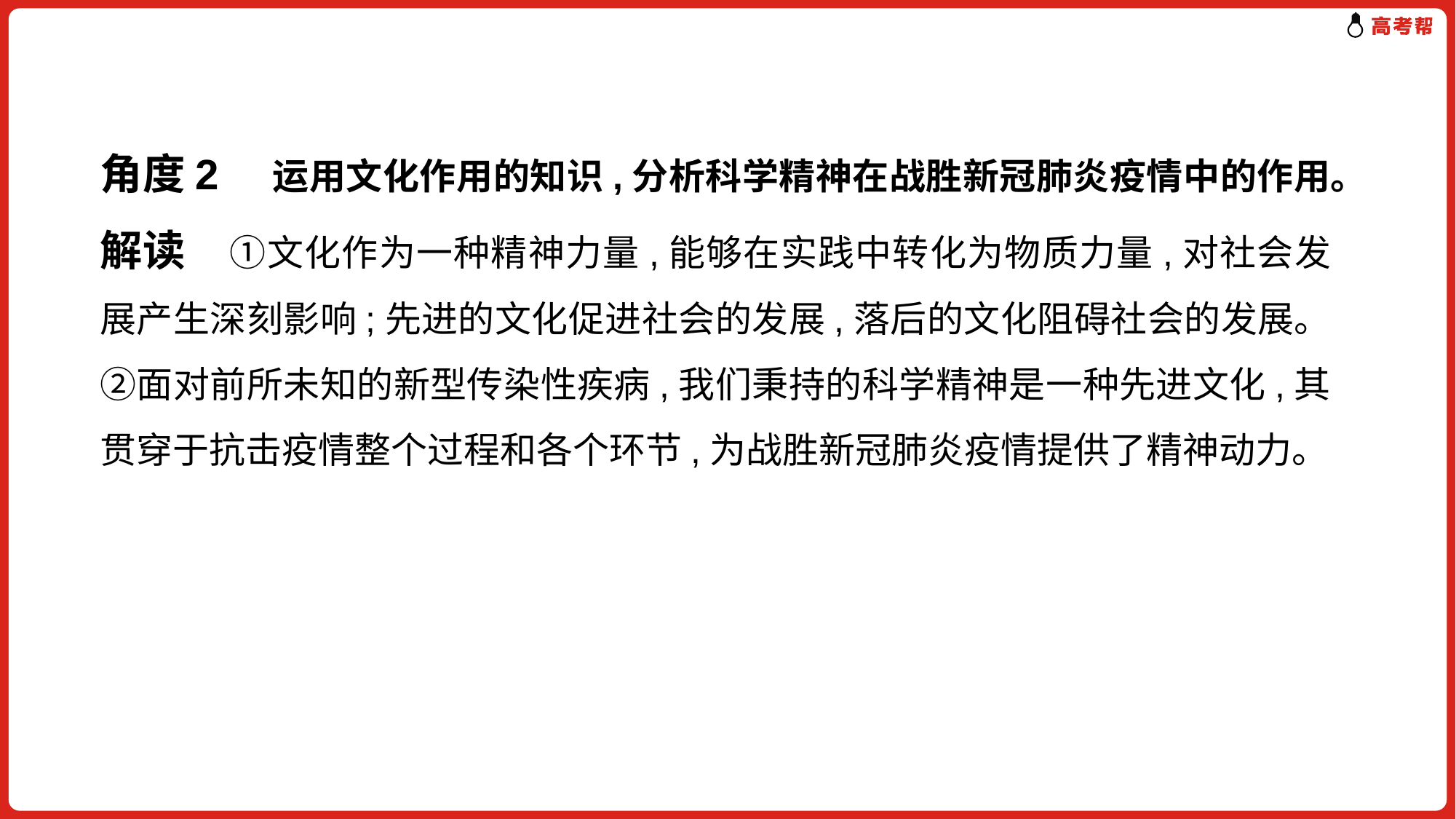

角度2　运用文化作用的知识,分析科学精神在战胜新冠肺炎疫情中的作用。解读　①文化作为一种精神力量,能够在实践中转化为物质力量,对社会发展产生深刻影响;先进的文化促进社会的发展,落后的文化阻碍社会的发展。②面对前所未知的新型传染性疾病,我们秉持的科学精神是一种先进文化,其贯穿于抗击疫情整个过程和各个环节,为战胜新冠肺炎疫情提供了精神动力。